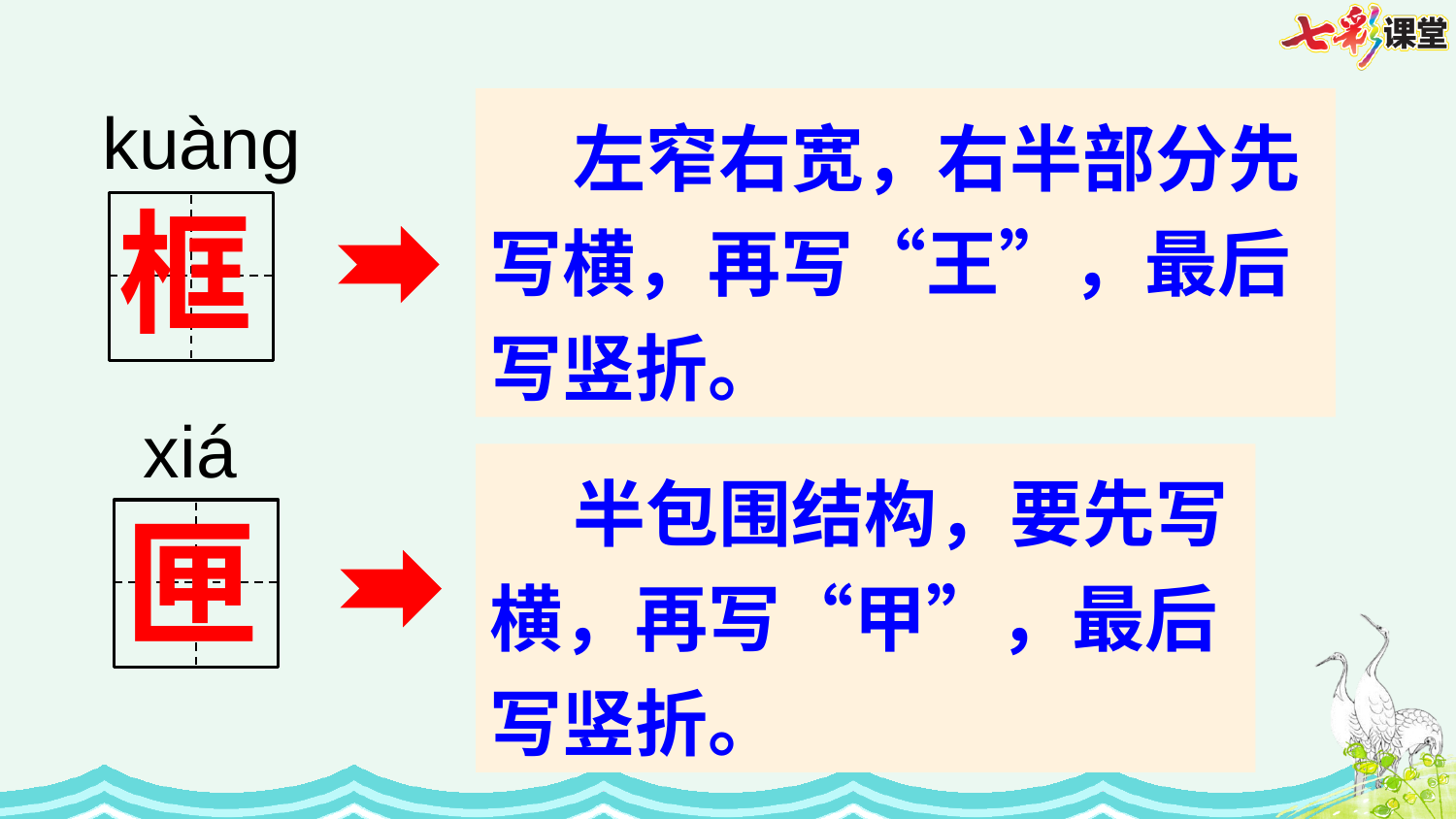

左窄右宽，右半部分先写横，再写“王”，最后写竖折。
 kuàng
框

xiá
    半包围结构，要先写横，再写“甲”，最后写竖折。
匣